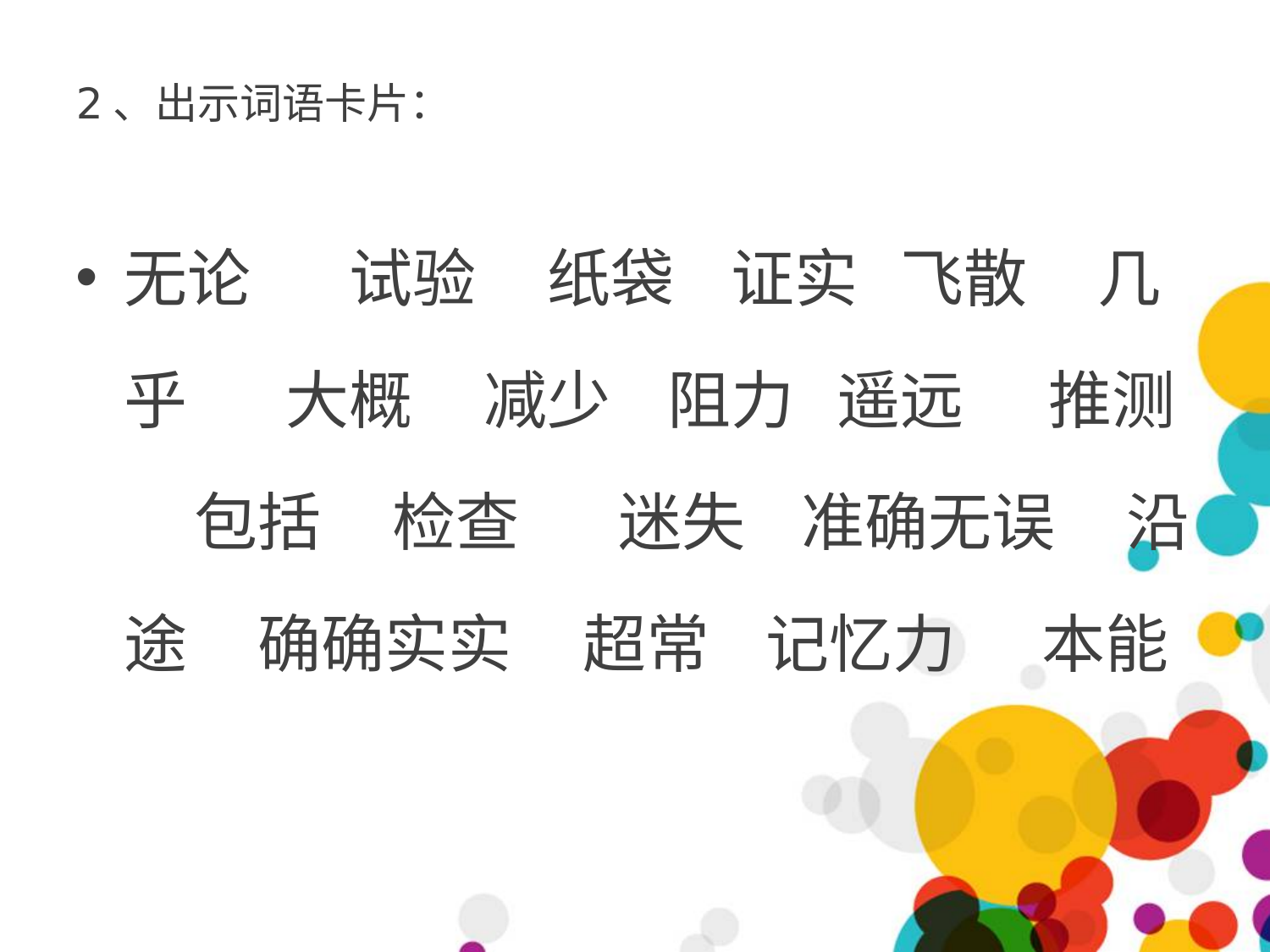

# 2、出示词语卡片：
无论       试验     纸袋    证实   飞散     几乎       大概     减少    阻力   遥远      推测       包括     检查       迷失    准确无误     沿途     确确实实     超常    记忆力      本能